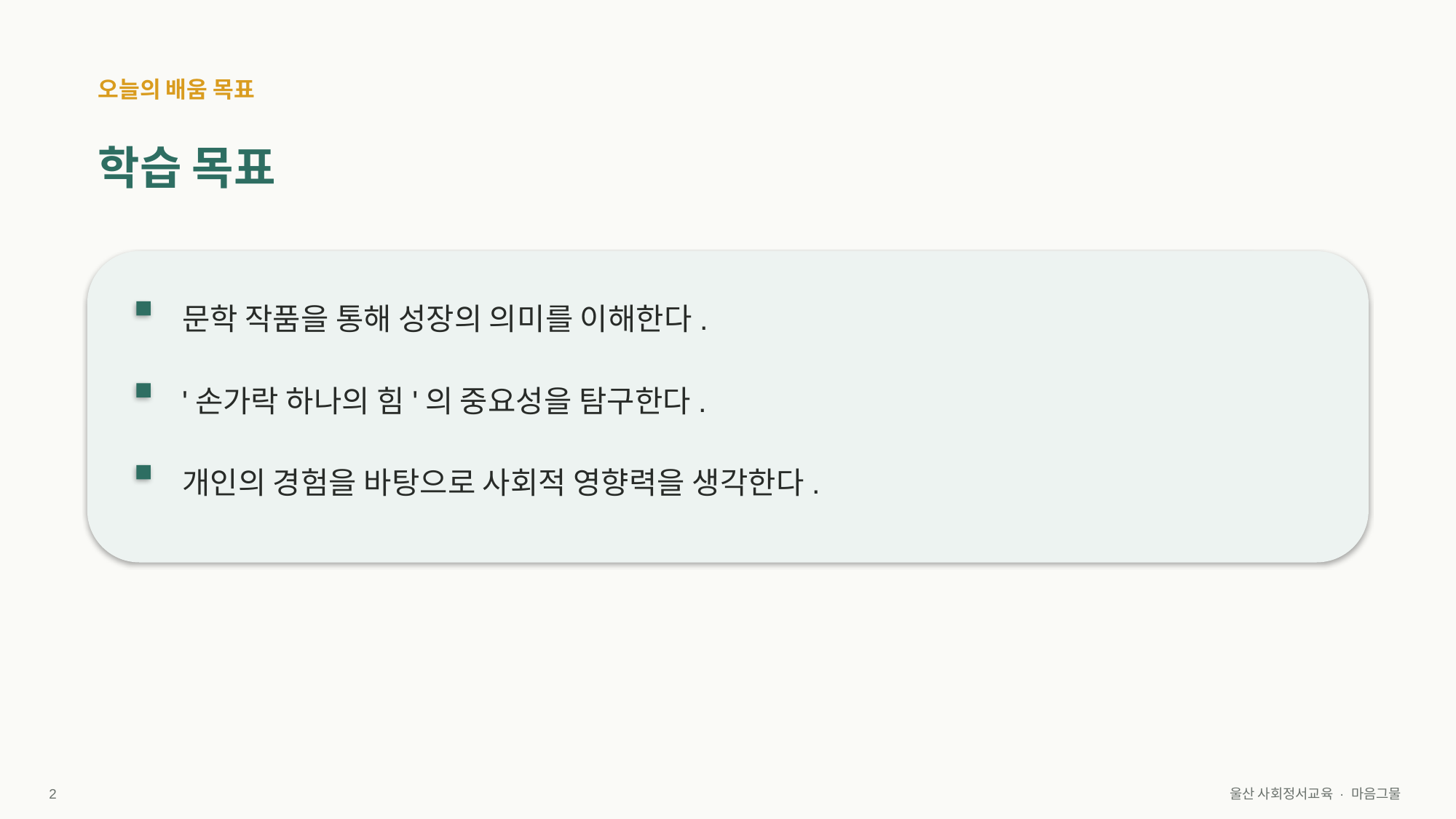

오늘의 배움 목표
학습 목표

문학 작품을 통해 성장의 의미를 이해한다.

'손가락 하나의 힘'의 중요성을 탐구한다.

개인의 경험을 바탕으로 사회적 영향력을 생각한다.

2
울산 사회정서교육 · 마음그물